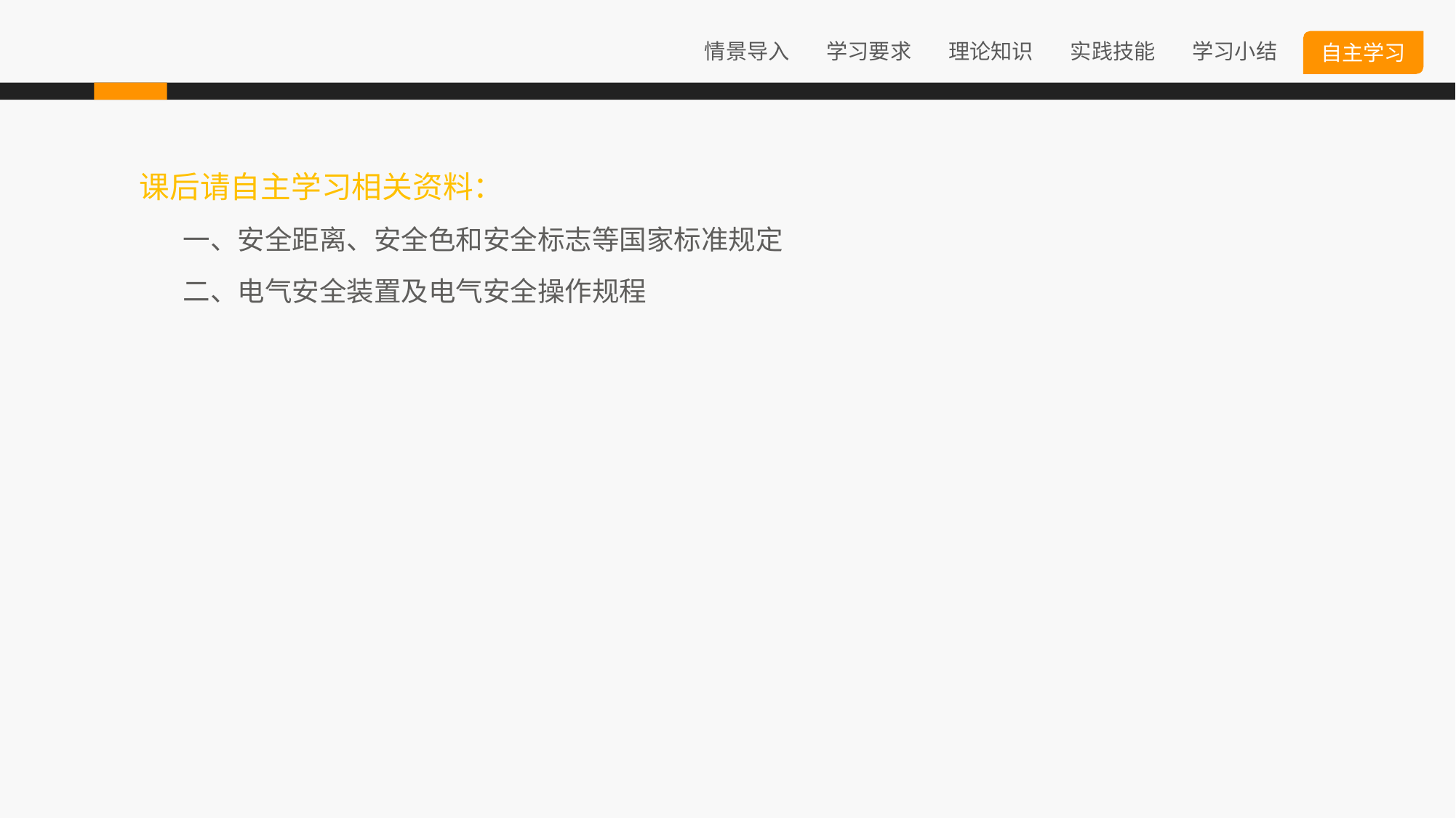

课后请自主学习相关资料：
      一、安全距离、安全色和安全标志等国家标准规定
      二、电气安全装置及电气安全操作规程